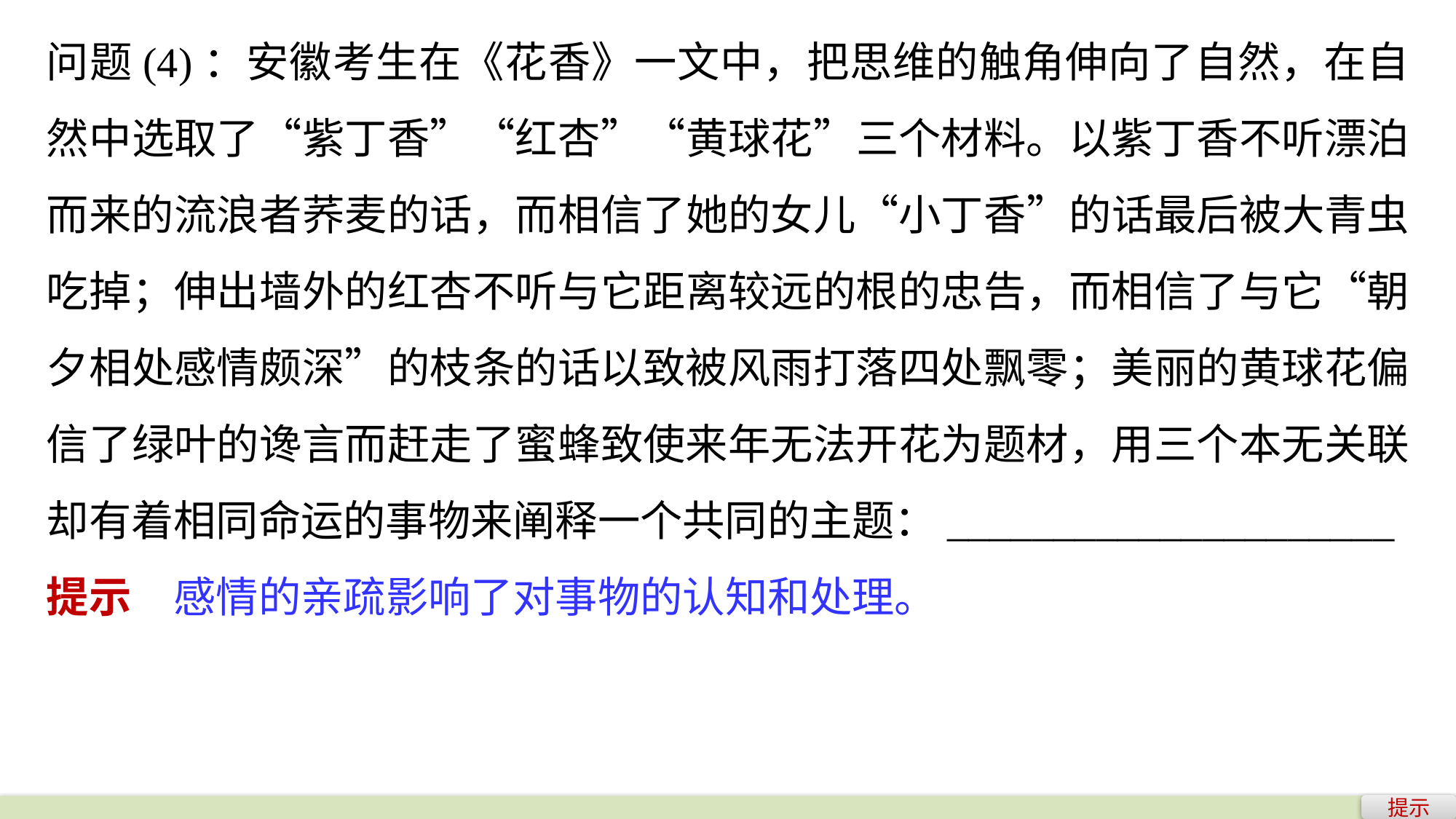

问题(4)：安徽考生在《花香》一文中，把思维的触角伸向了自然，在自然中选取了“紫丁香”“红杏”“黄球花”三个材料。以紫丁香不听漂泊而来的流浪者荞麦的话，而相信了她的女儿“小丁香”的话最后被大青虫吃掉；伸出墙外的红杏不听与它距离较远的根的忠告，而相信了与它“朝夕相处感情颇深”的枝条的话以致被风雨打落四处飘零；美丽的黄球花偏信了绿叶的谗言而赶走了蜜蜂致使来年无法开花为题材，用三个本无关联却有着相同命运的事物来阐释一个共同的主题：_____________________
提示　感情的亲疏影响了对事物的认知和处理。
提示